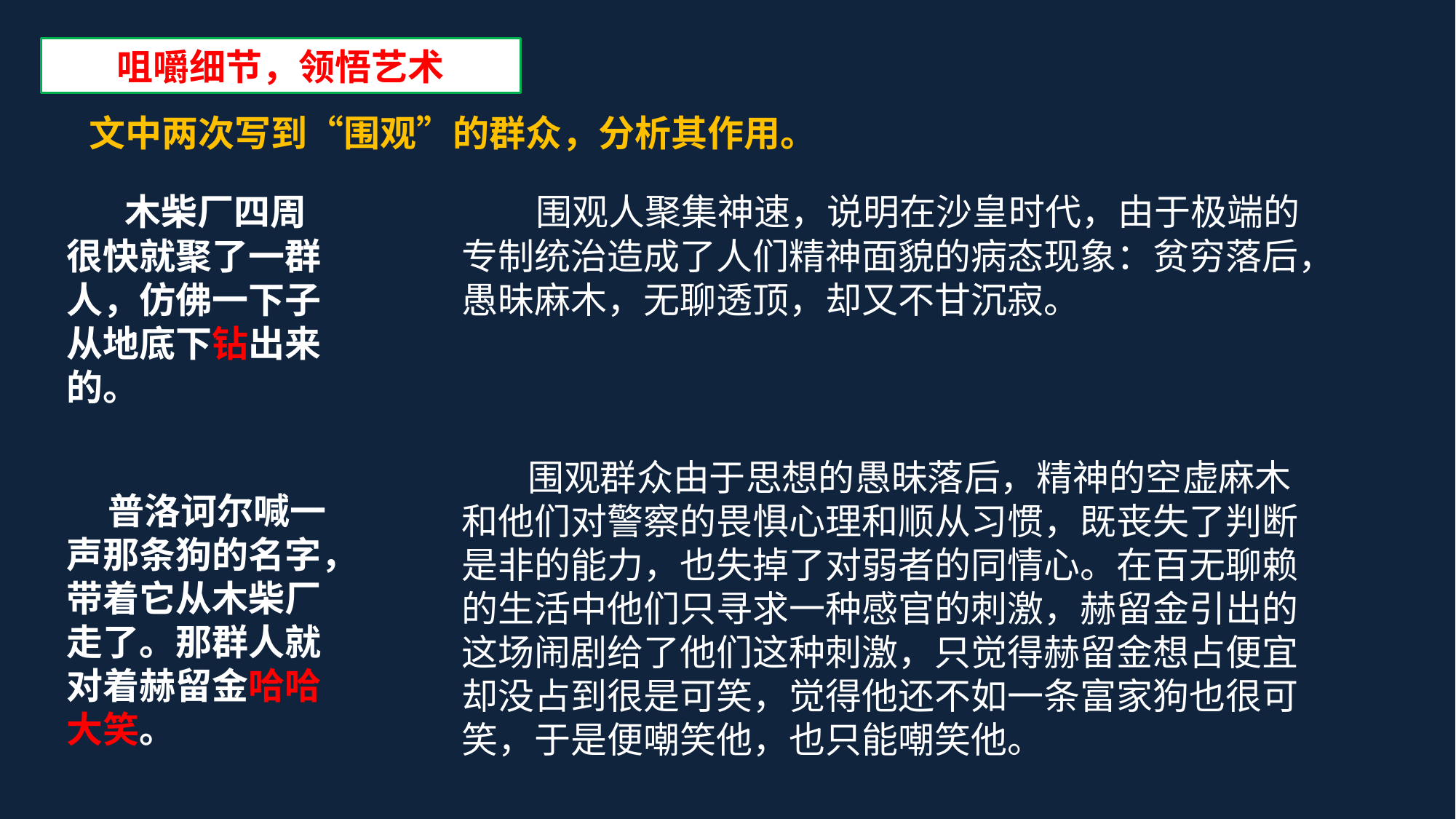

咀嚼细节，领悟艺术
文中两次写到“围观”的群众，分析其作用。
     木柴厂四周很快就聚了一群人，仿佛一下子从地底下钻出来的。

    普洛诃尔喊一声那条狗的名字，带着它从木柴厂走了。那群人就对着赫留金哈哈大笑。
       围观人聚集神速，说明在沙皇时代，由于极端的专制统治造成了人们精神面貌的病态现象：贫穷落后，愚昧麻木，无聊透顶，却又不甘沉寂。
       围观群众由于思想的愚昧落后，精神的空虚麻木和他们对警察的畏惧心理和顺从习惯，既丧失了判断是非的能力，也失掉了对弱者的同情心。在百无聊赖的生活中他们只寻求一种感官的刺激，赫留金引出的这场闹剧给了他们这种刺激，只觉得赫留金想占便宜却没占到很是可笑，觉得他还不如一条富家狗也很可笑，于是便嘲笑他，也只能嘲笑他。